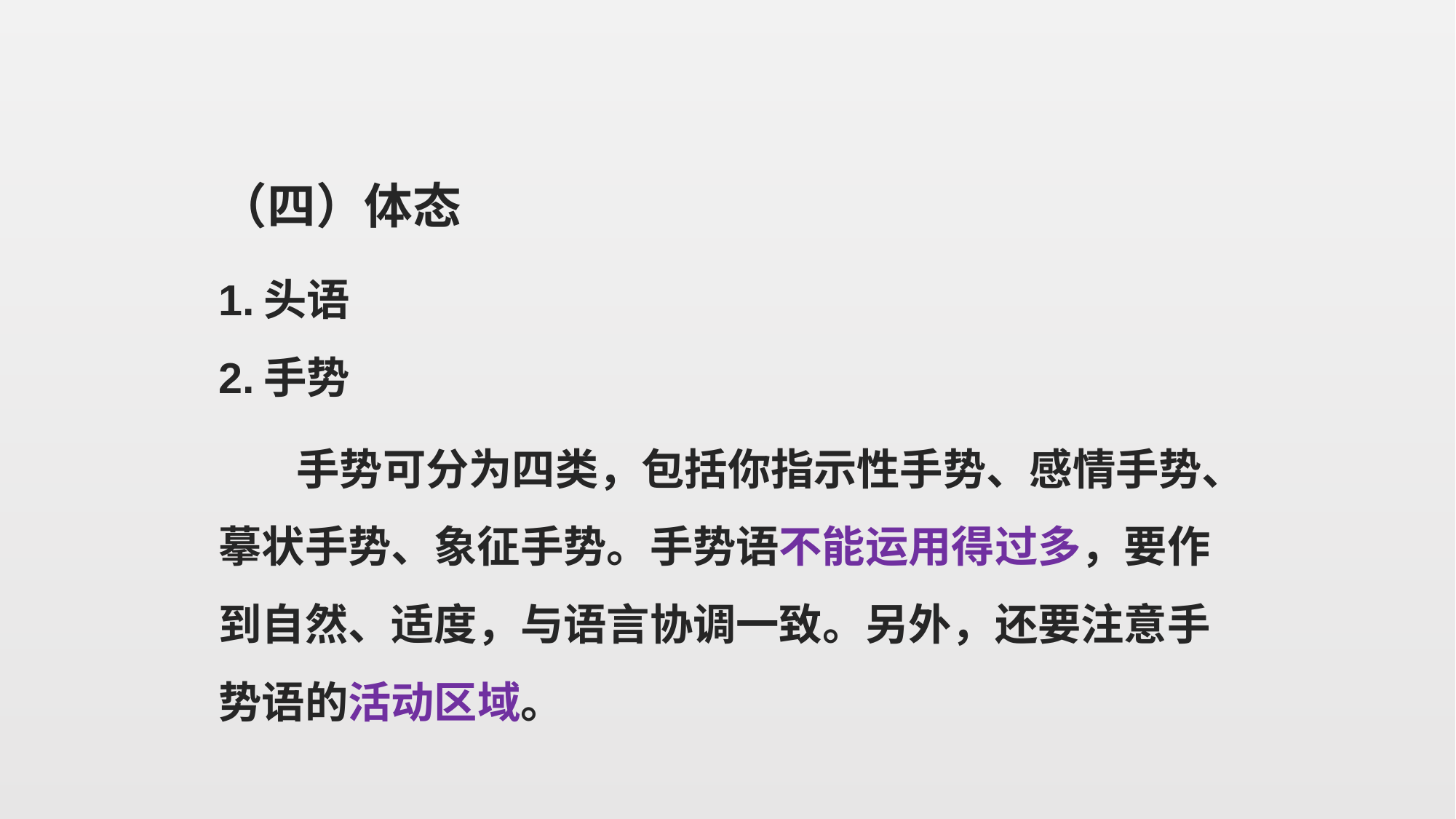

（四）体态
1.头语
2.手势
       手势可分为四类，包括你指示性手势、感情手势、摹状手势、象征手势。手势语不能运用得过多，要作到自然、适度，与语言协调一致。另外，还要注意手势语的活动区域。